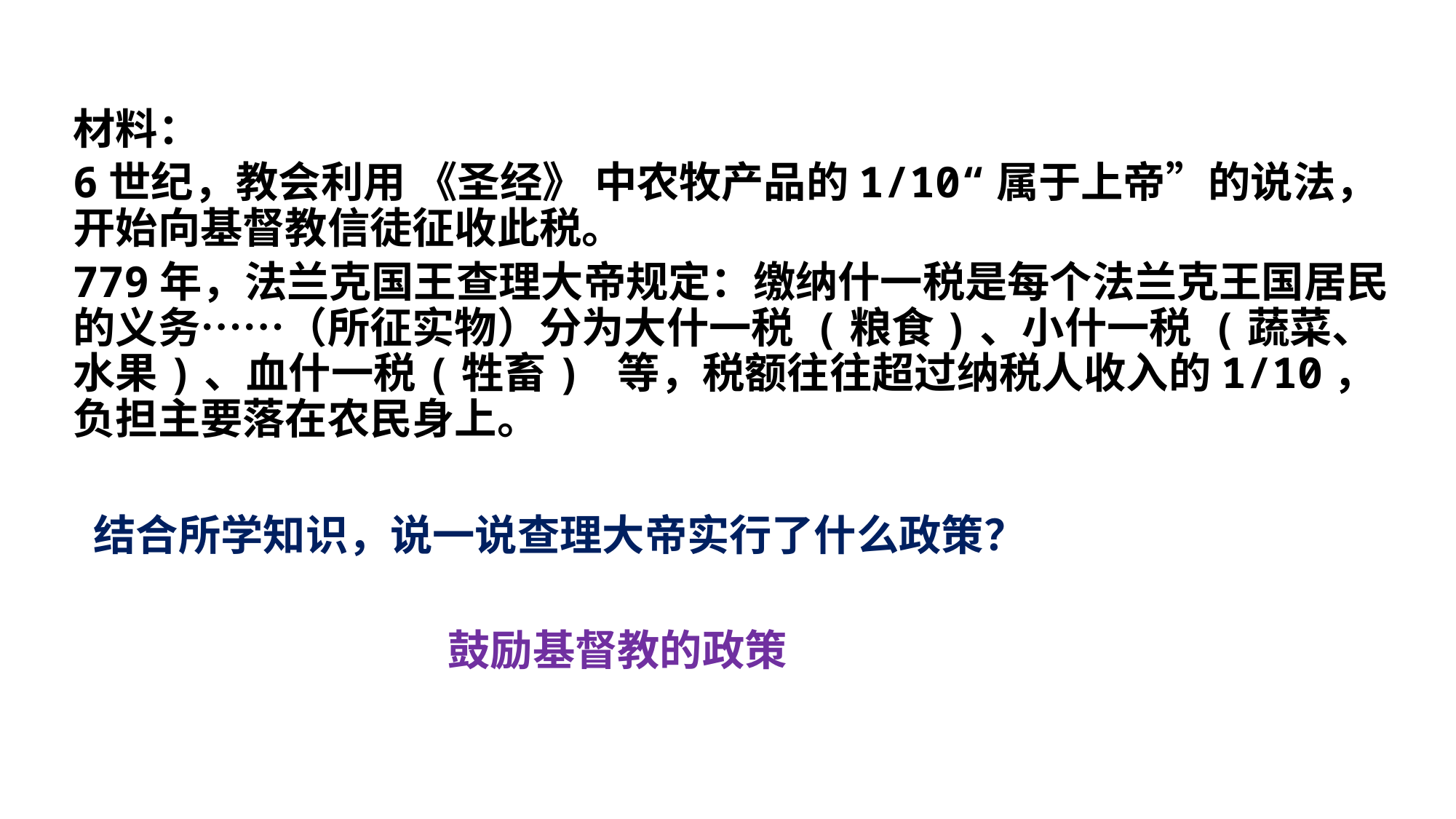

材料：
6世纪，教会利用 《圣经》 中农牧产品的1/10“属于上帝”的说法，开始向基督教信徒征收此税。
779年，法兰克国王查理大帝规定：缴纳什一税是每个法兰克王国居民的义务……（所征实物）分为大什一税 (粮食)、小什一税 (蔬菜、水果)、血什一税(牲畜) 等，税额往往超过纳税人收入的1/10，负担主要落在农民身上。

结合所学知识，说一说查理大帝实行了什么政策？

鼓励基督教的政策